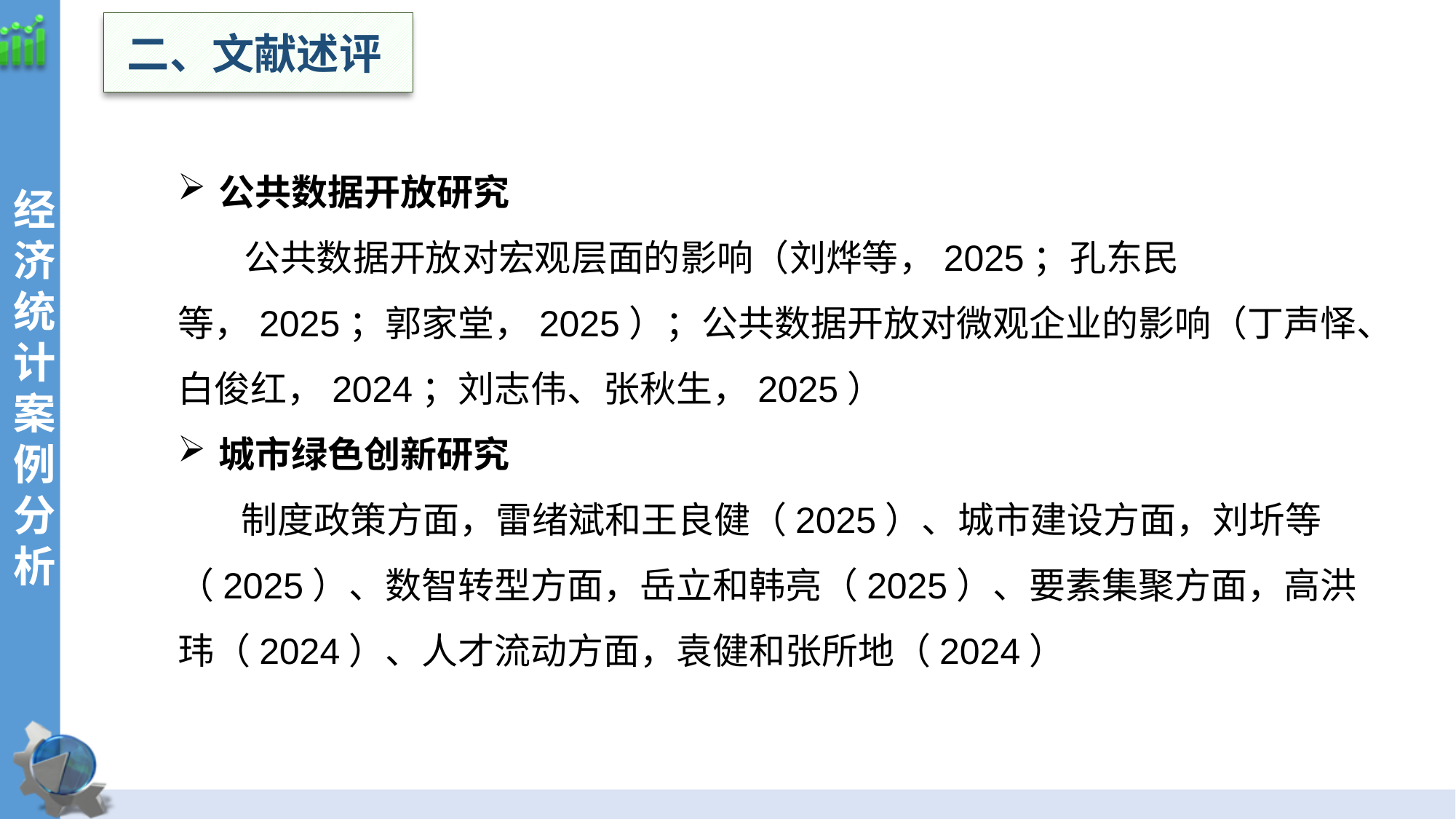

二、文献述评

经济统计案例分析
公共数据开放研究
       公共数据开放对宏观层面的影响（刘烨等，2025；孔东民等，2025；郭家堂，2025）；公共数据开放对微观企业的影响（丁声怿、白俊红，2024；刘志伟、张秋生，2025）
城市绿色创新研究
          制度政策方面，雷绪斌和王良健（2025）、城市建设方面，刘圻等（2025）、数智转型方面，岳立和韩亮（2025）、要素集聚方面，高洪玮（2024）、人才流动方面，袁健和张所地（2024）

5